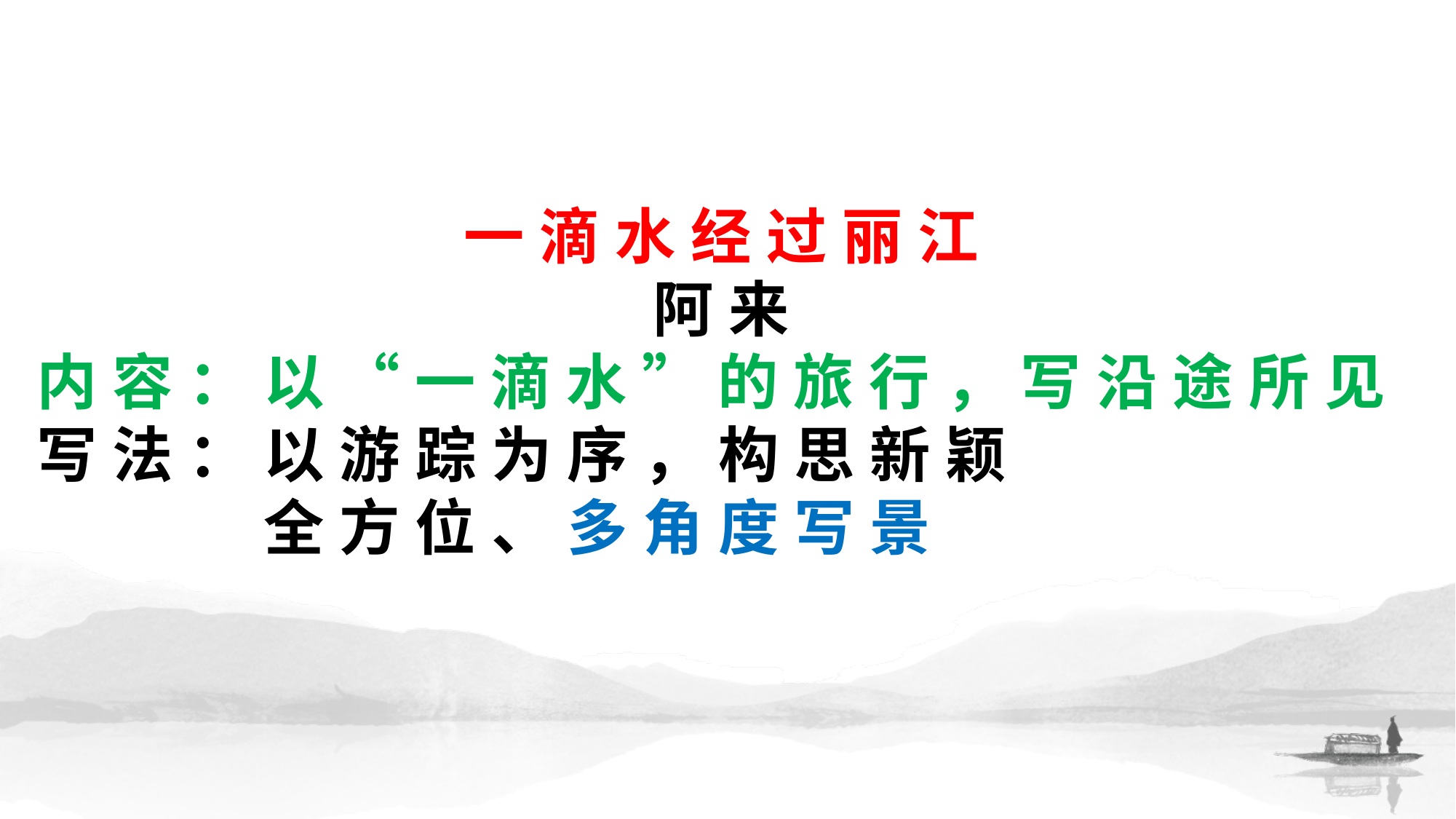

一滴水经过丽江
阿来
内容：以“一滴水”的旅行，写沿途所见
写法：以游踪为序，构思新颖
　　　全方位、多角度写景